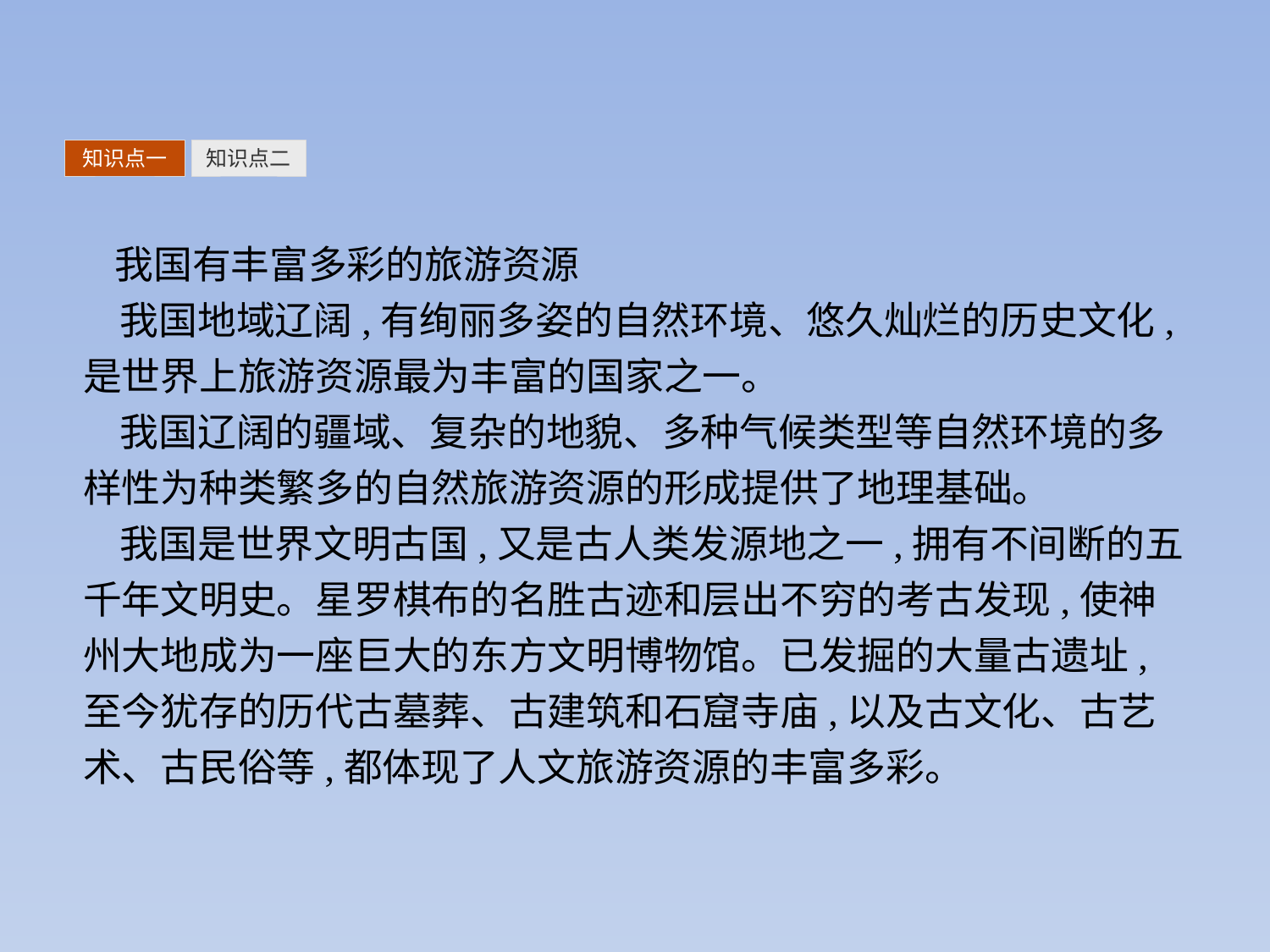

知识点一
知识点二
我国有丰富多彩的旅游资源
我国地域辽阔,有绚丽多姿的自然环境、悠久灿烂的历史文化,是世界上旅游资源最为丰富的国家之一。
我国辽阔的疆域、复杂的地貌、多种气候类型等自然环境的多样性为种类繁多的自然旅游资源的形成提供了地理基础。
我国是世界文明古国,又是古人类发源地之一,拥有不间断的五千年文明史。星罗棋布的名胜古迹和层出不穷的考古发现,使神州大地成为一座巨大的东方文明博物馆。已发掘的大量古遗址,至今犹存的历代古墓葬、古建筑和石窟寺庙,以及古文化、古艺术、古民俗等,都体现了人文旅游资源的丰富多彩。